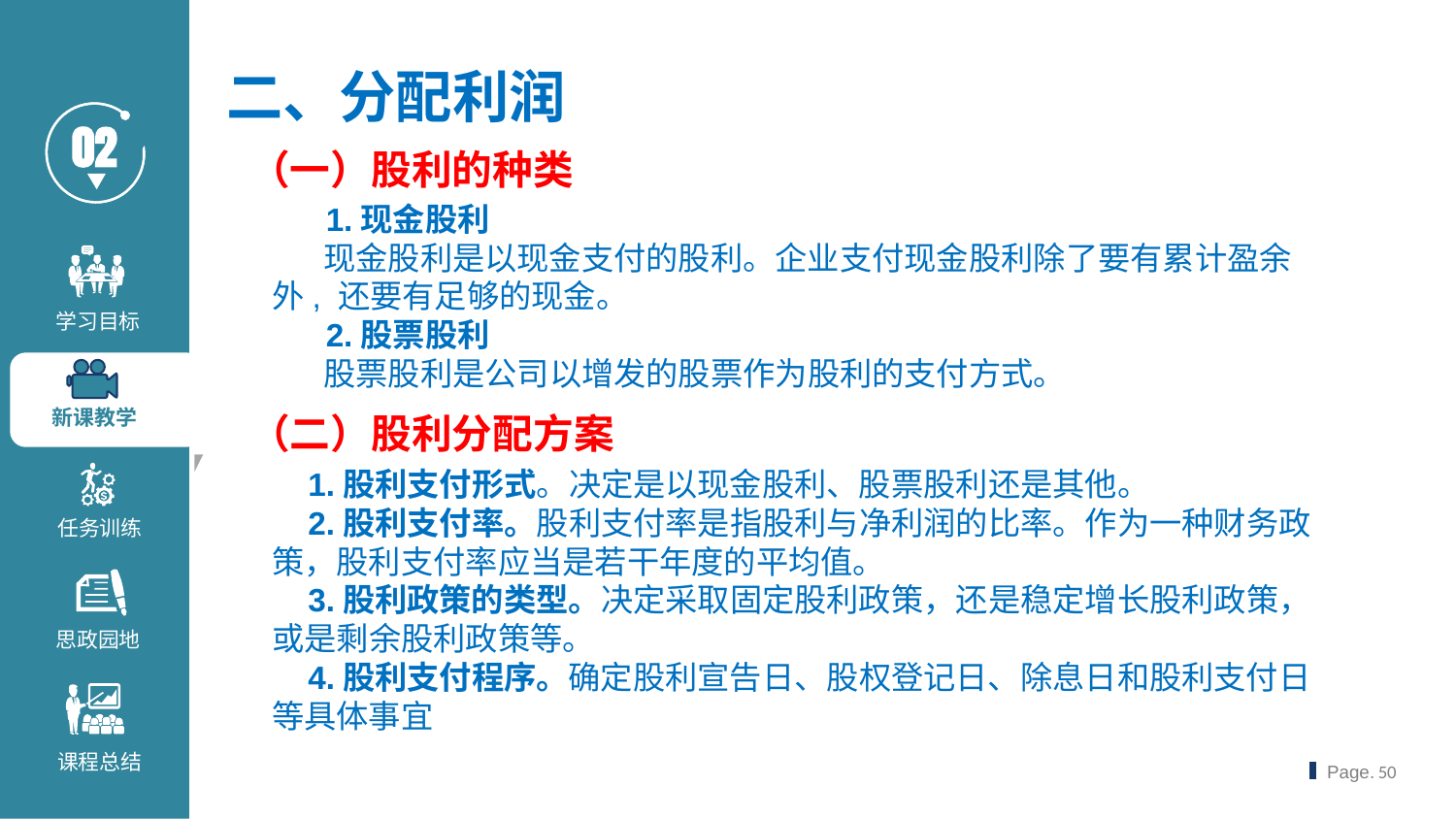

二、分配利润
（一）股利的种类
      1.现金股利
      现金股利是以现金支付的股利。企业支付现金股利除了要有累计盈余外, 还要有足够的现金。
      2.股票股利
      股票股利是公司以增发的股票作为股利的支付方式。
（二）股利分配方案
    1.股利支付形式。决定是以现金股利、股票股利还是其他。
    2.股利支付率。股利支付率是指股利与净利润的比率。作为一种财务政策，股利支付率应当是若干年度的平均值。
    3.股利政策的类型。决定采取固定股利政策，还是稳定增长股利政策，或是剩余股利政策等。
    4.股利支付程序。确定股利宣告日、股权登记日、除息日和股利支付日等具体事宜